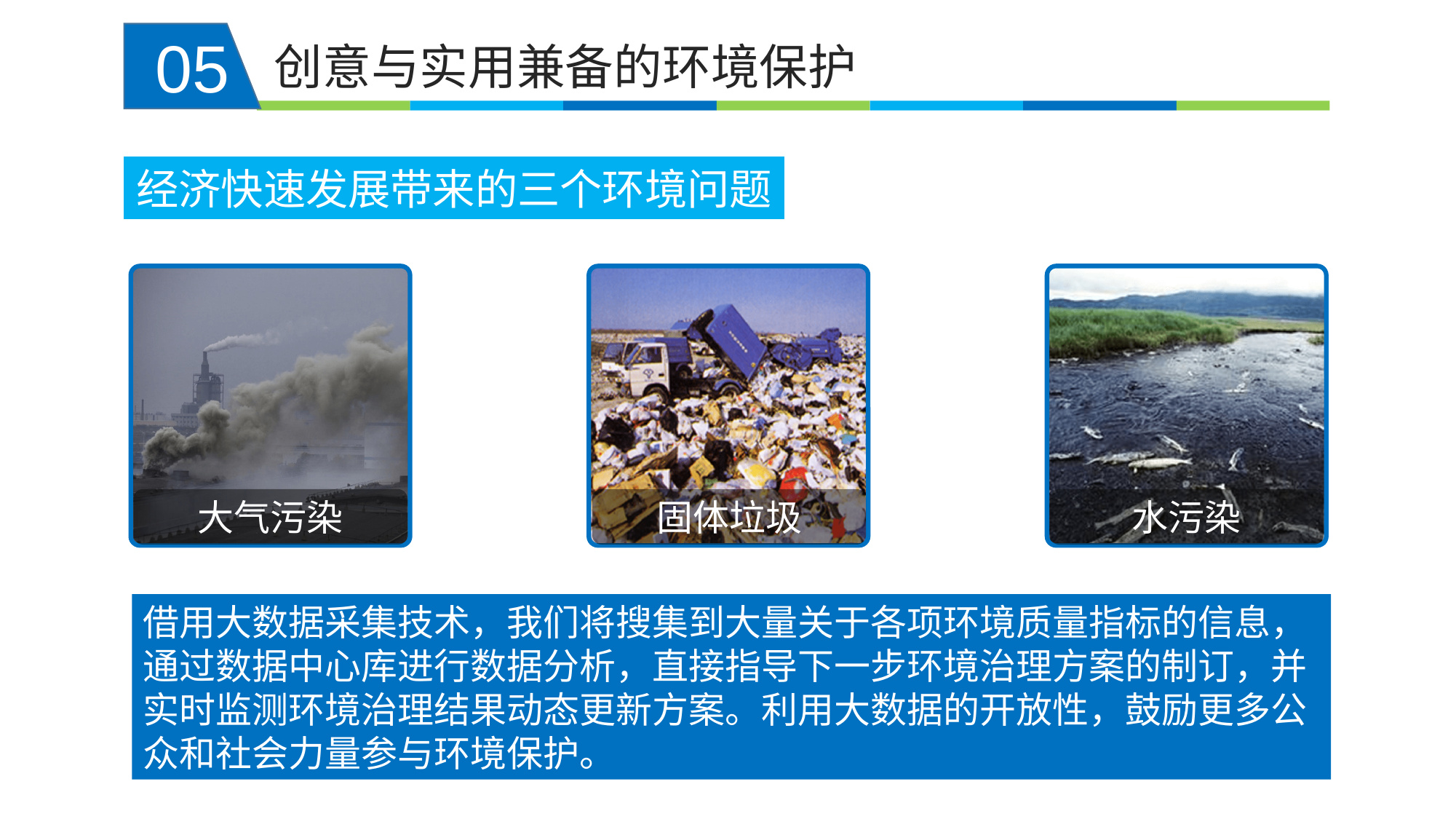

05
创意与实用兼备的环境保护

经济快速发展带来的三个环境问题

大气污染
固体垃圾
水污染
借用大数据采集技术，我们将搜集到大量关于各项环境质量指标的信息，通过数据中心库进行数据分析，直接指导下一步环境治理方案的制订，并实时监测环境治理结果动态更新方案。利用大数据的开放性，鼓励更多公众和社会力量参与环境保护。